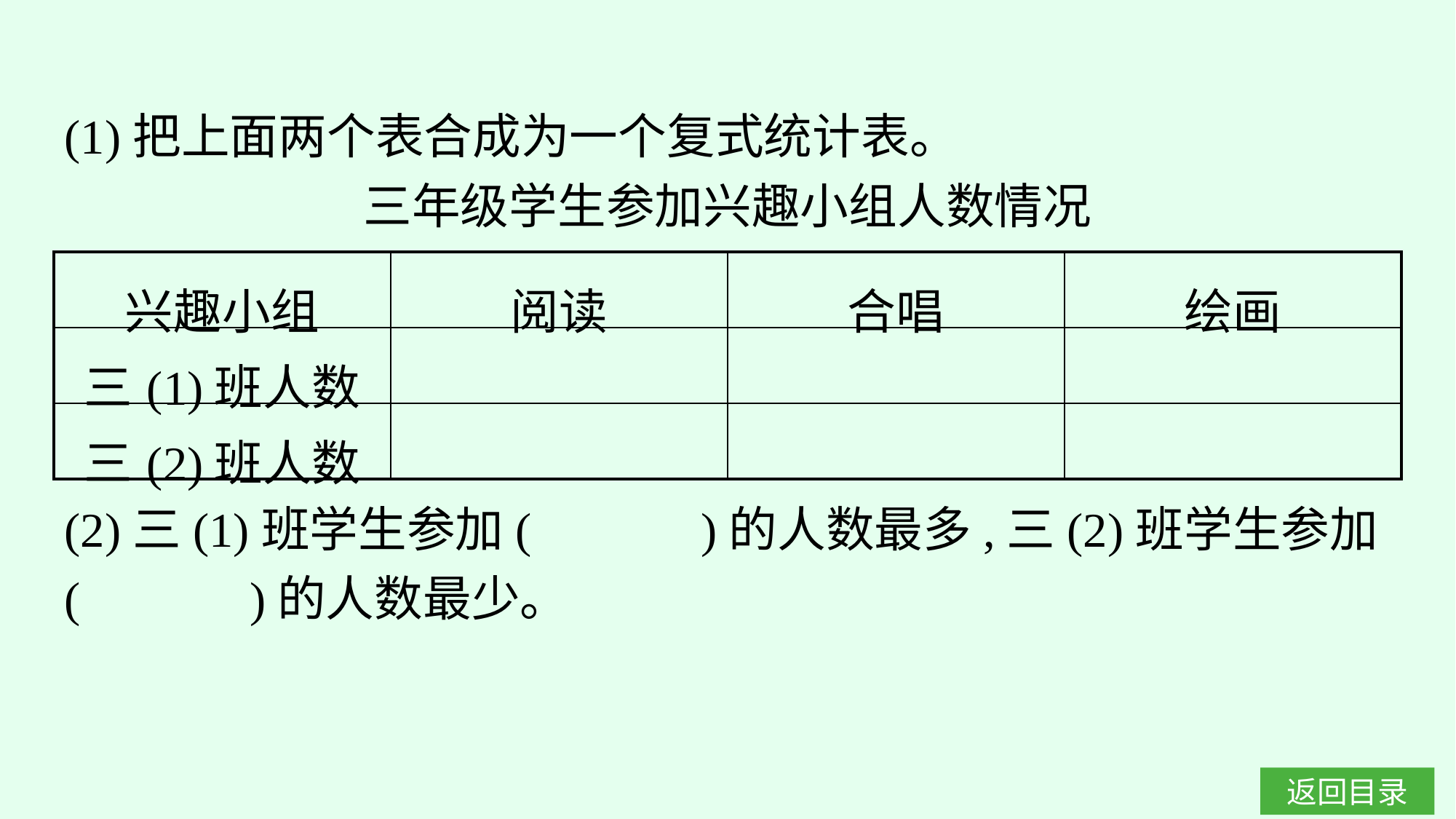

(1)把上面两个表合成为一个复式统计表。
三年级学生参加兴趣小组人数情况
| 兴趣小组 | 阅读 | 合唱 | 绘画 |
| --- | --- | --- | --- |
| 三(1)班人数 |  |  |  |
| 三(2)班人数 |  |  |  |
(2)三(1)班学生参加(　　　)的人数最多,三(2)班学生参加(　　　)的人数最少。